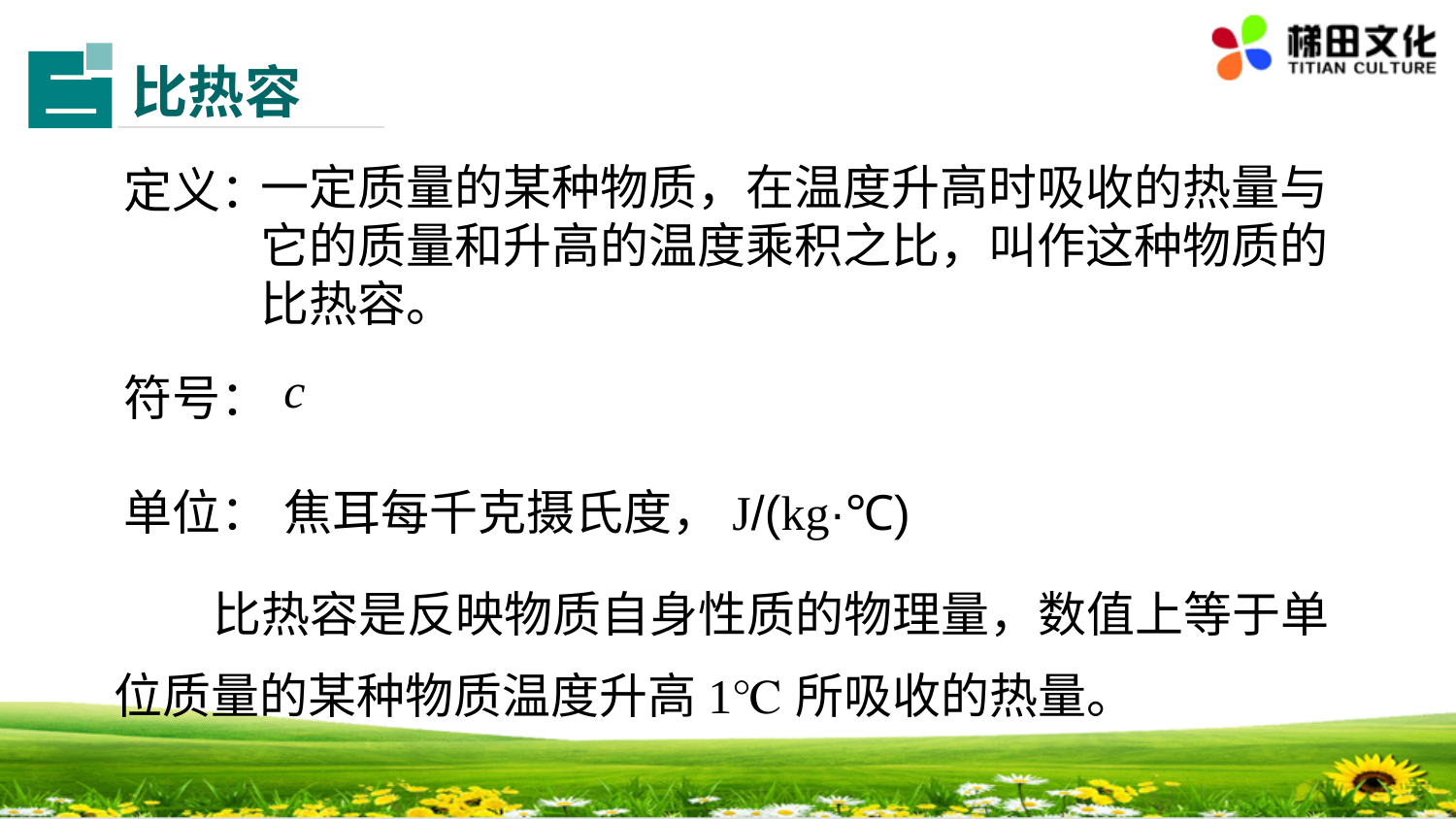

比热容
二

定义：
一定质量的某种物质，在温度升高时吸收的热量与它的质量和升高的温度乘积之比，叫作这种物质的比热容。
符号：
c
单位：
焦耳每千克摄氏度，J/(kg·℃)
        比热容是反映物质自身性质的物理量，数值上等于单位质量的某种物质温度升高1℃所吸收的热量。